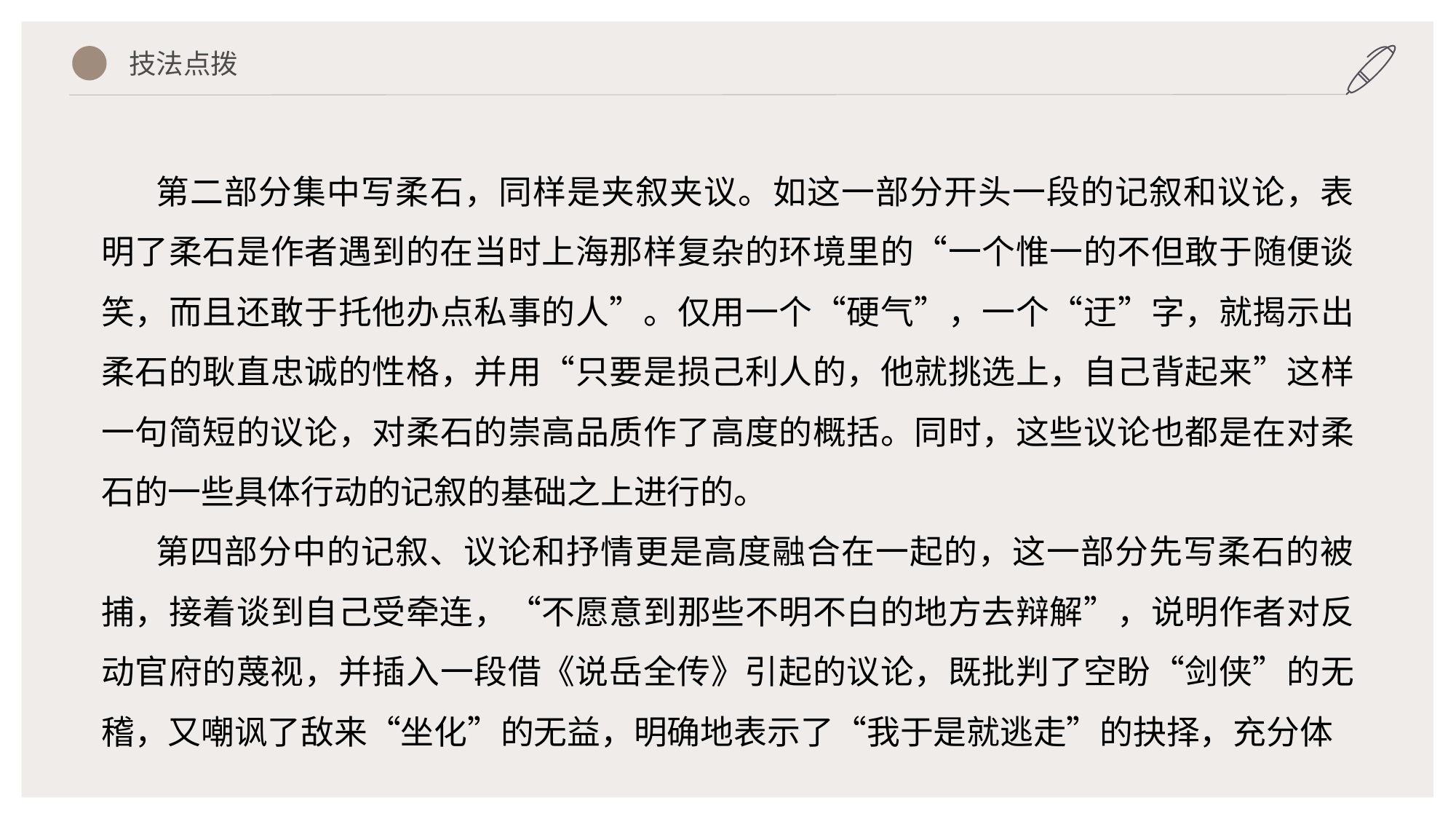

技法点拨

第二部分集中写柔石，同样是夹叙夹议。如这一部分开头一段的记叙和议论，表明了柔石是作者遇到的在当时上海那样复杂的环境里的“一个惟一的不但敢于随便谈笑，而且还敢于托他办点私事的人”。仅用一个“硬气”，一个“迂”字，就揭示出柔石的耿直忠诚的性格，并用“只要是损己利人的，他就挑选上，自己背起来”这样一句简短的议论，对柔石的崇高品质作了高度的概括。同时，这些议论也都是在对柔石的一些具体行动的记叙的基础之上进行的。
第四部分中的记叙、议论和抒情更是高度融合在一起的，这一部分先写柔石的被捕，接着谈到自己受牵连，“不愿意到那些不明不白的地方去辩解”，说明作者对反动官府的蔑视，并插入一段借《说岳全传》引起的议论，既批判了空盼“剑侠”的无稽，又嘲讽了敌来“坐化”的无益，明确地表示了“我于是就逃走”的抉择，充分体